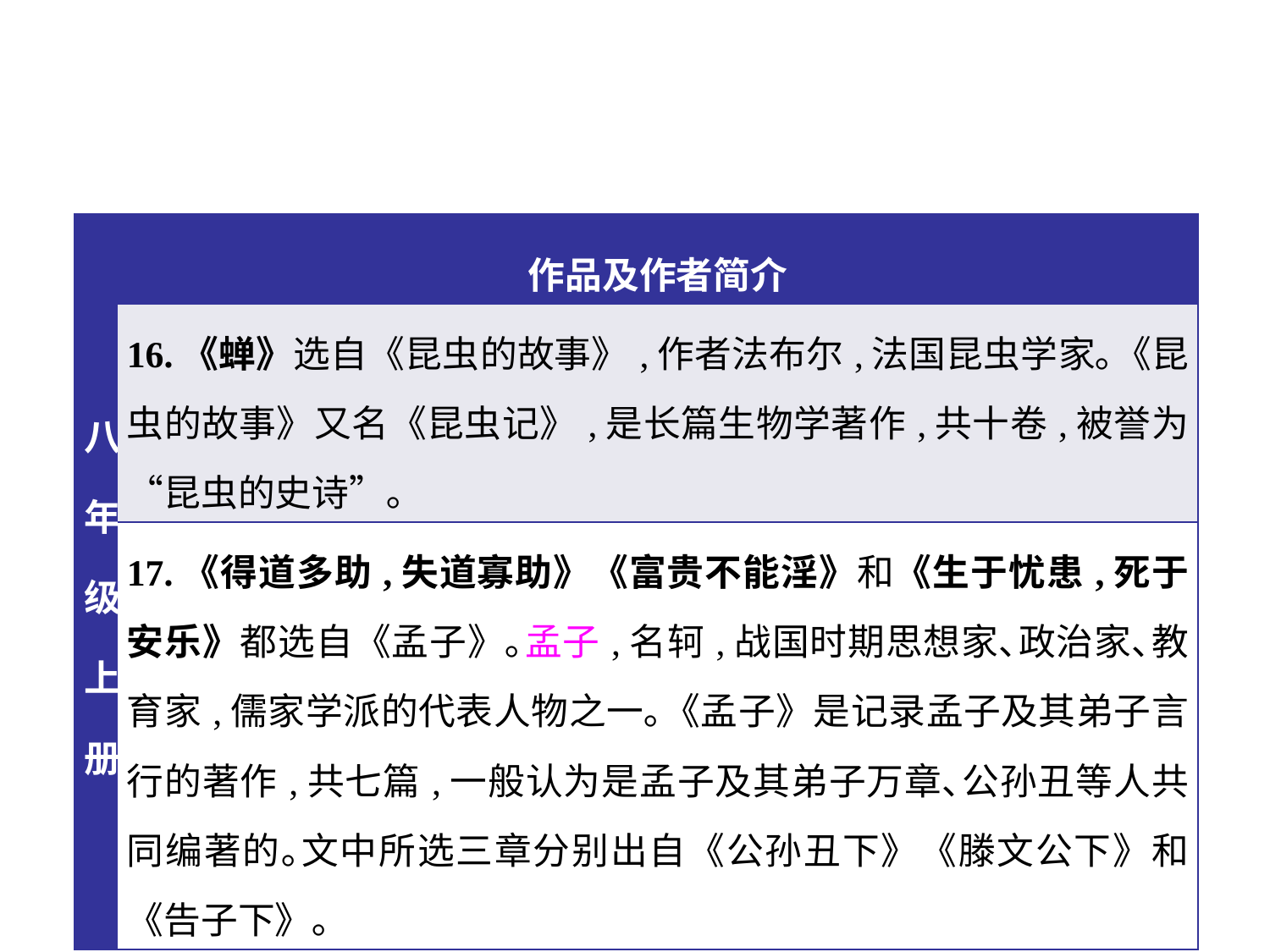

| 八年级上册 | 作品及作者简介 |
| --- | --- |
|  | 16.《蝉》选自《昆虫的故事》,作者法布尔,法国昆虫学家｡《昆虫的故事》又名《昆虫记》,是长篇生物学著作,共十卷,被誉为“昆虫的史诗”｡ |
|  | 17.《得道多助,失道寡助》《富贵不能淫》和《生于忧患,死于安乐》都选自《孟子》｡孟子,名轲,战国时期思想家､政治家､教育家,儒家学派的代表人物之一｡《孟子》是记录孟子及其弟子言行的著作,共七篇,一般认为是孟子及其弟子万章､公孙丑等人共同编著的｡文中所选三章分别出自《公孙丑下》《滕文公下》和《告子下》｡ |